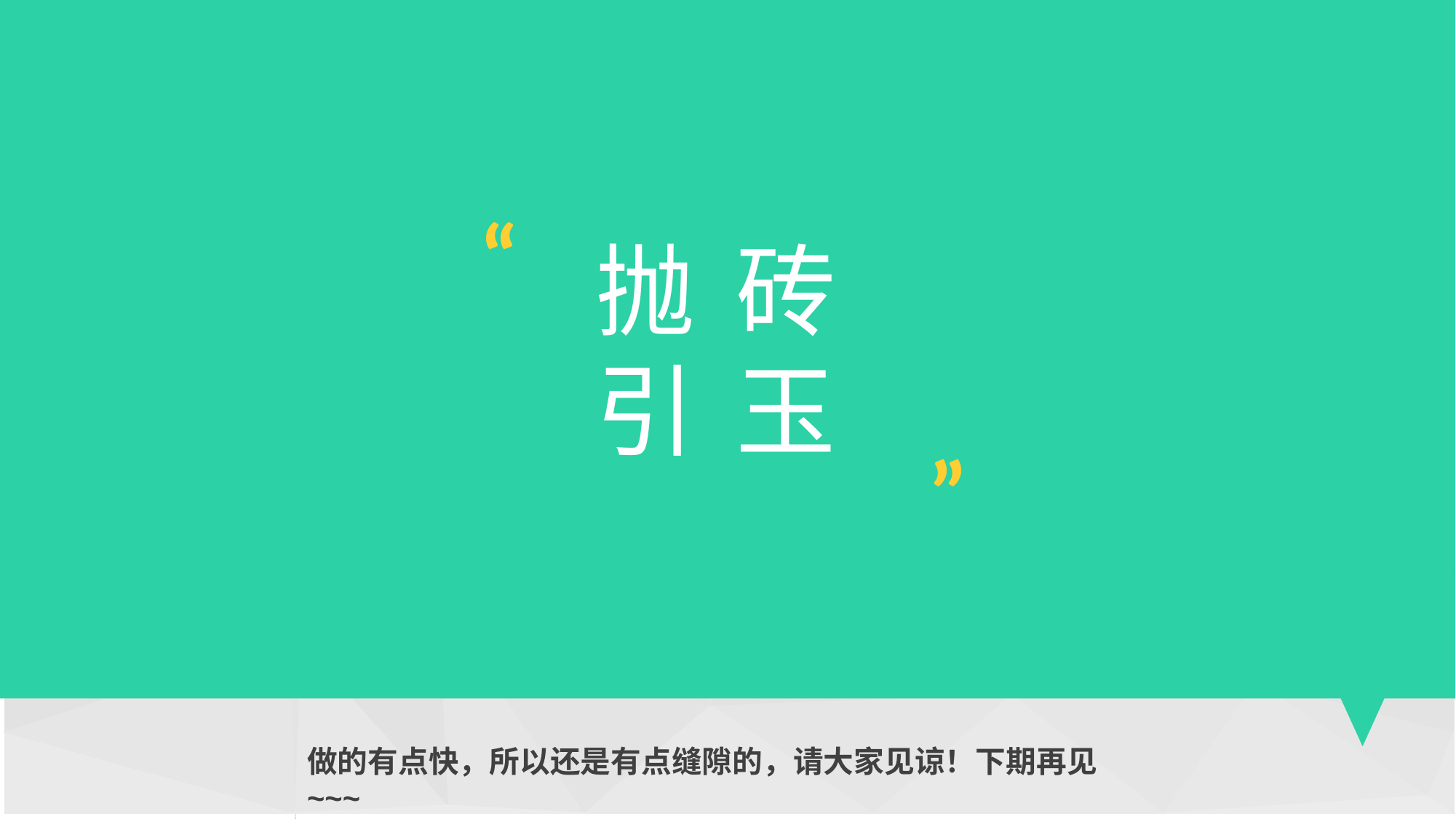

“
抛 砖 引 玉
“
做的有点快，所以还是有点缝隙的，请大家见谅！下期再见~~~